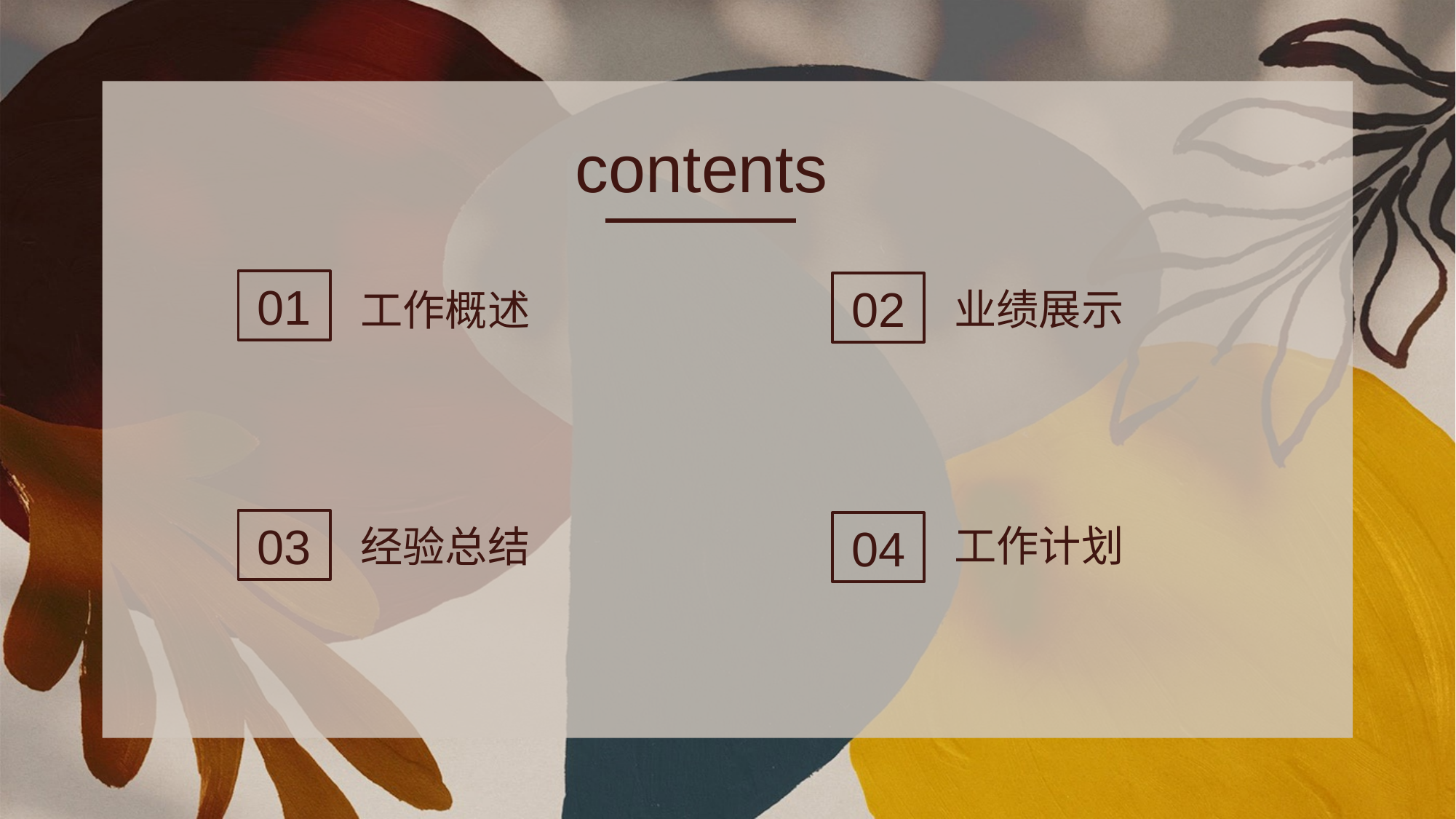

contents
01
02
业绩展示
工作概述
03
04
工作计划
经验总结